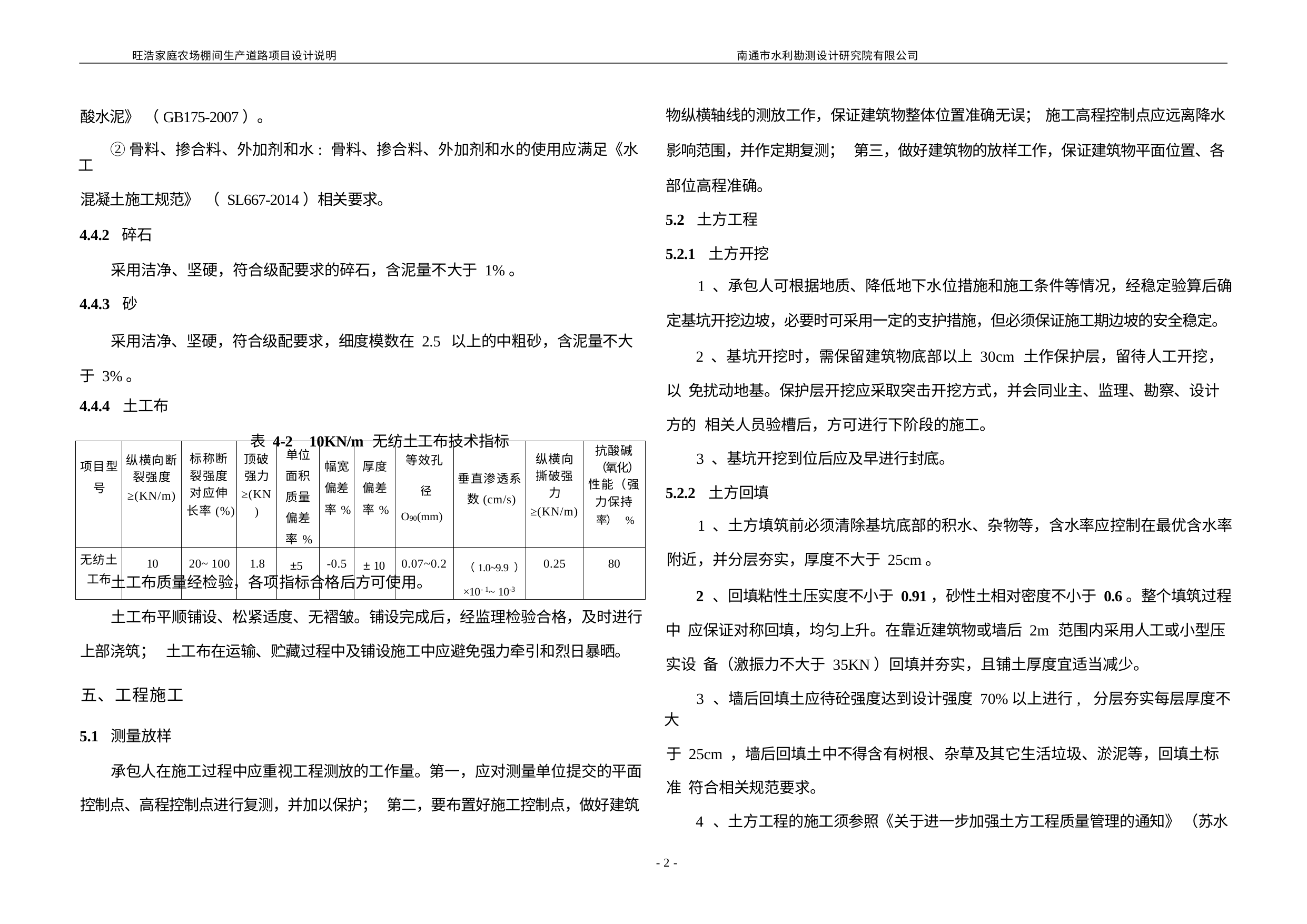

旺浩家庭农场棚间生产道路项目设计说明

南通市水利勘测设计研究院有限公司

酸水泥》 （GB175-2007）。
②骨料、掺合料、外加剂和水: 骨料、掺合料、外加剂和水的使用应满足《水工
混凝土施工规范》 （ SL667-2014）相关要求。

4.4.2  碎石
采用洁净、坚硬，符合级配要求的碎石，含泥量不大于 1%。
4.4.3  砂
采用洁净、坚硬，符合级配要求，细度模数在 2.5 以上的中粗砂，含泥量不大于 3%。
4.4.4  土工布

表 4-2    10KN/m 无纺土工布技术指标

物纵横轴线的测放工作，保证建筑物整体位置准确无误； 施工高程控制点应远离降水
影响范围，并作定期复测； 第三，做好建筑物的放样工作，保证建筑物平面位置、各  部位高程准确。
5.2  土方工程
5.2.1  土方开挖
1 、承包人可根据地质、降低地下水位措施和施工条件等情况，经稳定验算后确
定基坑开挖边坡，必要时可采用一定的支护措施，但必须保证施工期边坡的安全稳定。
2 、基坑开挖时，需保留建筑物底部以上 30cm 土作保护层，留待人工开挖，以  免扰动地基。保护层开挖应采取突击开挖方式，并会同业主、监理、勘察、设计方的  相关人员验槽后，方可进行下阶段的施工。
3 、基坑开挖到位后应及早进行封底。
5.2.2  土方回填
1 、土方填筑前必须清除基坑底部的积水、杂物等，含水率应控制在最优含水率
附近，并分层夯实，厚度不大于 25cm。
2 、回填粘性土压实度不小于 0.91，砂性土相对密度不小于 0.6。整个填筑过程中  应保证对称回填，均匀上升。在靠近建筑物或墙后 2m 范围内采用人工或小型压实设  备（激振力不大于 35KN）回填并夯实，且铺土厚度宜适当减少。
3 、墙后回填土应待砼强度达到设计强度 70%以上进行,  分层夯实每层厚度不大
于 25cm ，墙后回填土中不得含有树根、杂草及其它生活垃圾、淤泥等，回填土标准  符合相关规范要求。

4 、土方工程的施工须参照《关于进一步加强土方工程质量管理的通知》 （苏水
| 项目型 号 | 纵横向断 裂强度 ≥(KN/m) | 标称断 裂强度 对应伸 长率(%) | 顶破 强力 ≥(KN ) | 单位 面积 质量 偏差 率% | 幅宽 偏差 率% | 厚度 偏差 率% | 等效孔 径 O90(mm) | 垂直渗透系 数(cm/s) | 纵横向 撕破强 力 ≥(KN/m) | 抗酸碱 （氧化） 性能（强 力保持 率） % |
| --- | --- | --- | --- | --- | --- | --- | --- | --- | --- | --- |
| 无纺土 工布 | 10 | 20~ 100 | 1.8 | ±5 | -0.5 | ± 10 | 0.07~0.2 | （1.0~9.9 ） ×10- 1~ 10-3 | 0.25 | 80 |

土工布质量经检验，各项指标合格后方可使用。
土工布平顺铺设、松紧适度、无褶皱。铺设完成后，经监理检验合格，及时进行 上部浇筑； 土工布在运输、贮藏过程中及铺设施工中应避免强力牵引和烈日暴晒。

五、工程施工

5.1  测量放样
承包人在施工过程中应重视工程测放的工作量。第一，应对测量单位提交的平面 控制点、高程控制点进行复测，并加以保护； 第二，要布置好施工控制点，做好建筑

- 2 -